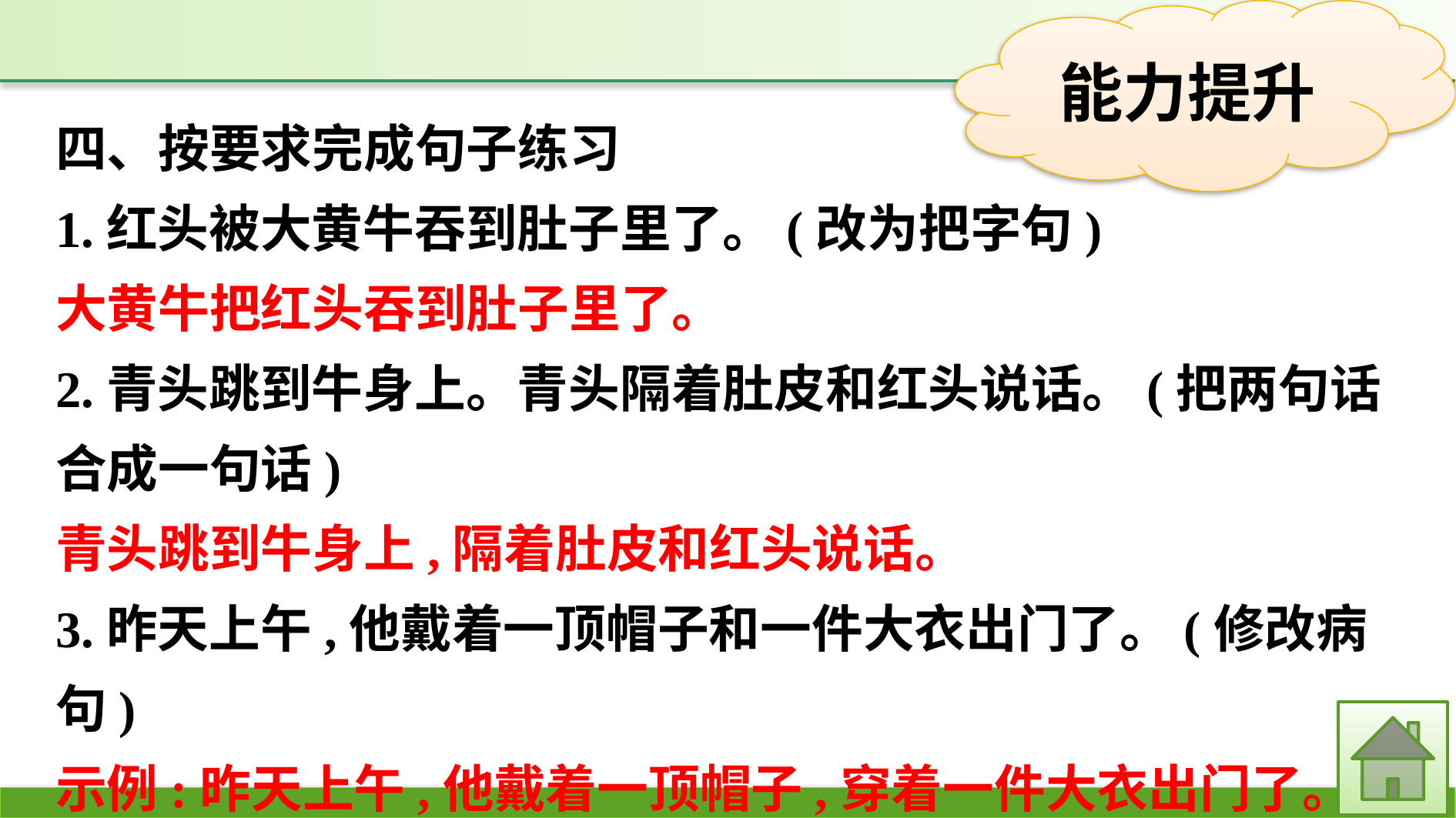

四、按要求完成句子练习
1.红头被大黄牛吞到肚子里了。(改为把字句)
大黄牛把红头吞到肚子里了。
2.青头跳到牛身上。青头隔着肚皮和红头说话。(把两句话合成一句话)
青头跳到牛身上,隔着肚皮和红头说话。
3.昨天上午,他戴着一顶帽子和一件大衣出门了。(修改病句)
示例:昨天上午,他戴着一顶帽子,穿着一件大衣出门了。